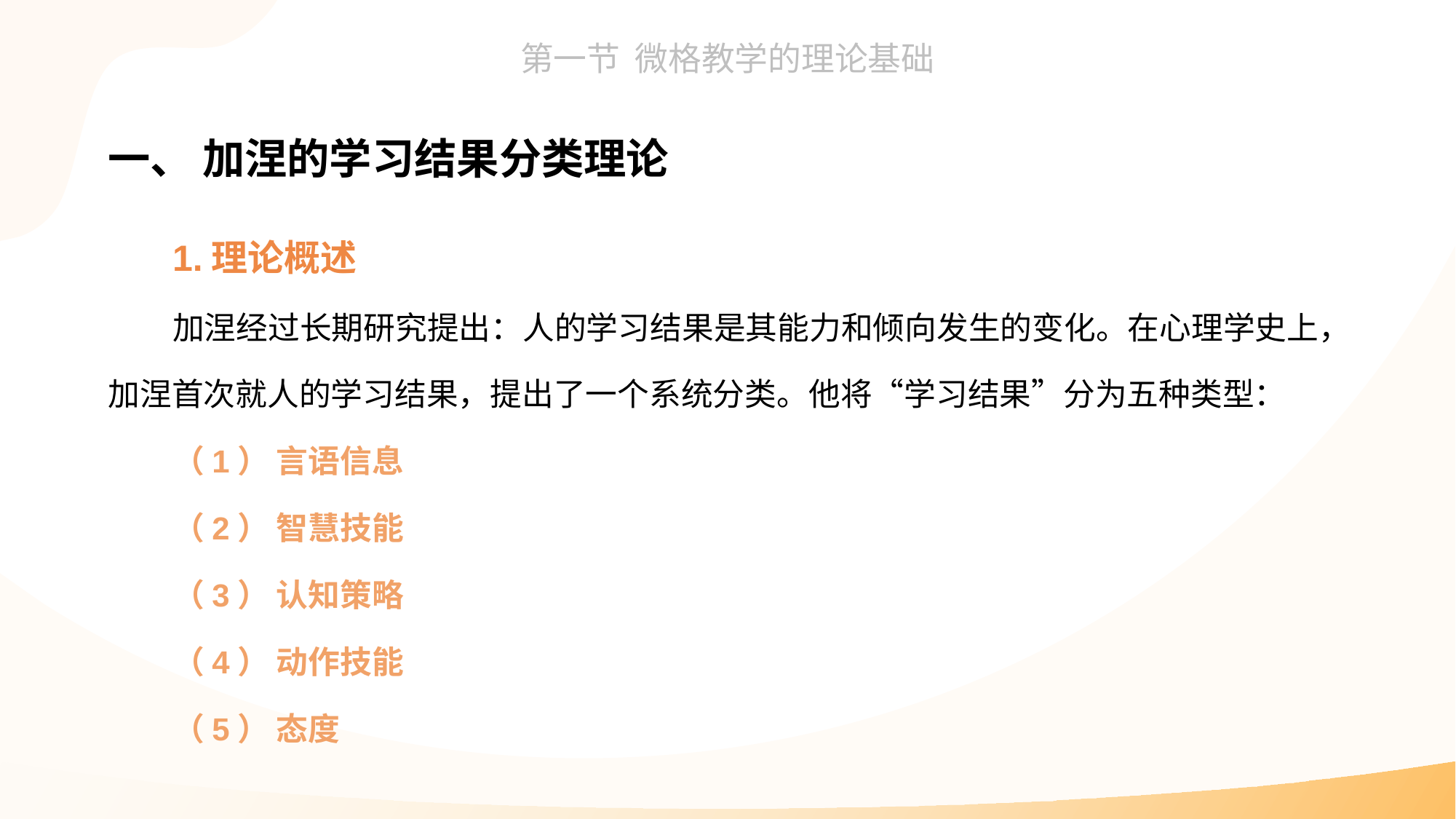

一、 加涅的学习结果分类理论
1.理论概述
加涅经过长期研究提出：人的学习结果是其能力和倾向发生的变化。在心理学史上，加涅首次就人的学习结果，提出了一个系统分类。他将“学习结果”分为五种类型：
（1） 言语信息
（2） 智慧技能
（3） 认知策略
（4） 动作技能
（5） 态度